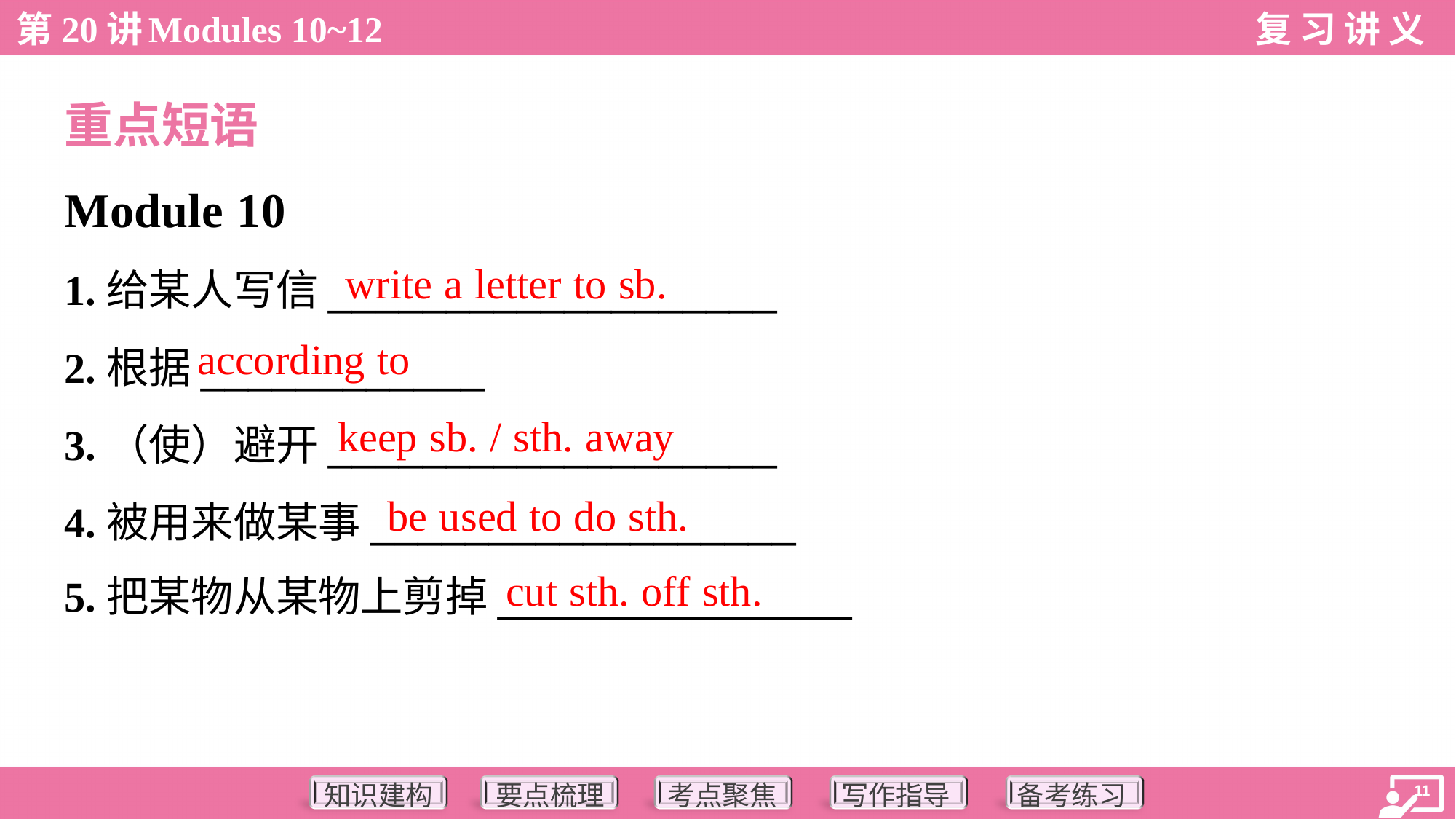

重点短语
Module 10
write a letter to sb.
1.给某人写信___________________
2.根据____________
3.（使）避开___________________
4.被用来做某事__________________
5.把某物从某物上剪掉_______________
according to
keep sb. / sth. away
be used to do sth.
cut sth. off sth.